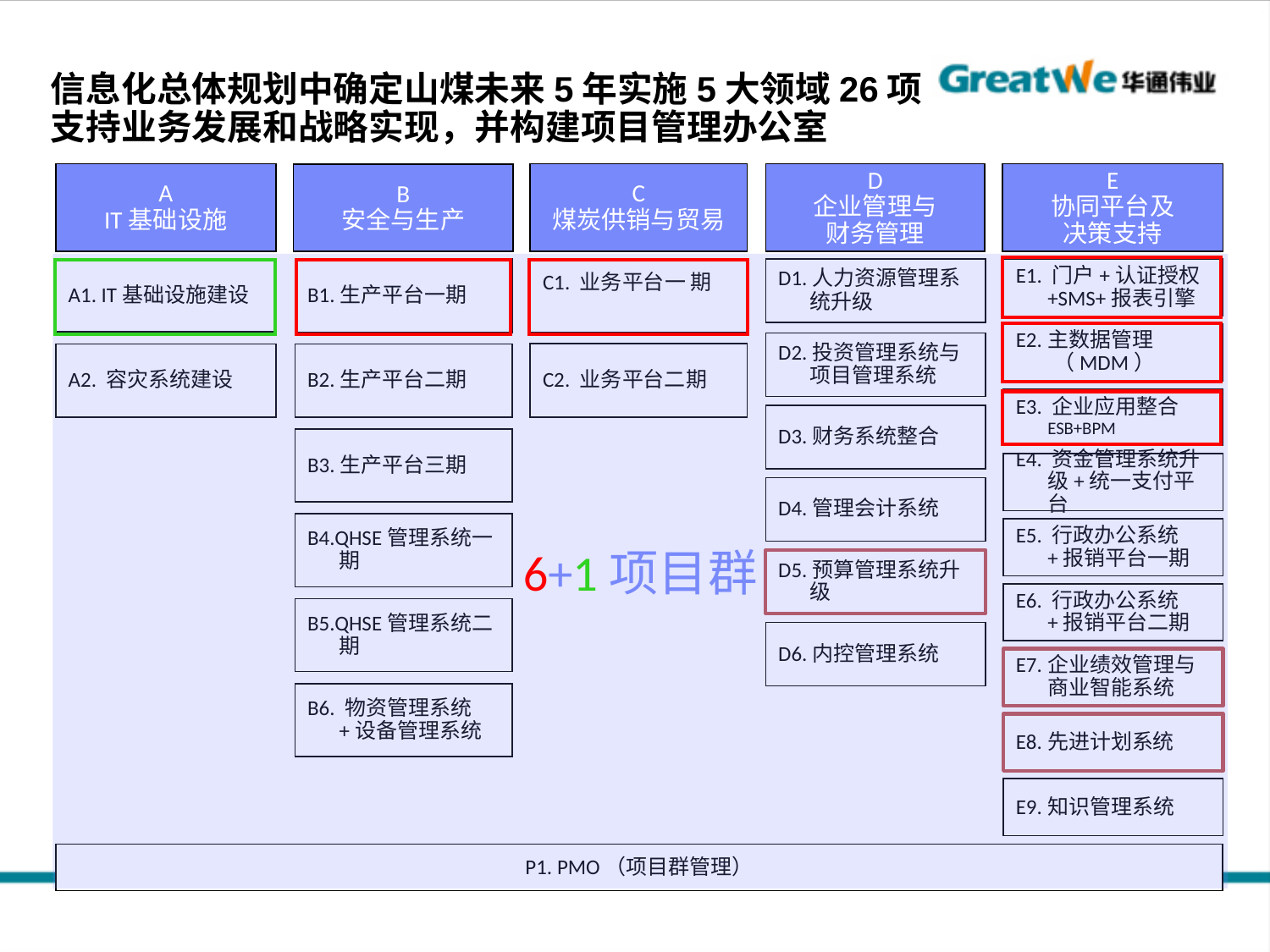

信息化总体规划中确定山煤未来5年实施5大领域26项
支持业务发展和战略实现，并构建项目管理办公室
A
IT基础设施
C
煤炭供销与贸易
D
企业管理与
财务管理
E
协同平台及
决策支持
B
安全与生产

6+1项目群

A1. IT基础设施建设
B1.生产平台一期
C1. 业务平台一 期
D1.人力资源管理系统升级
E1. 门户+认证授权+SMS+报表引擎

E2.主数据管理
       （MDM）
D2.投资管理系统与项目管理系统
C2. 业务平台二期
A2. 容灾系统建设
B2.生产平台二期
E3. 企业应用整合ESB+BPM

D3.财务系统整合
B3.生产平台三期
E4. 资金管理系统升级+统一支付平台
D4.管理会计系统
B4.QHSE管理系统一期
E5. 行政办公系统+报销平台一期
D5.预算管理系统升级
E6. 行政办公系统+报销平台二期
B5.QHSE管理系统二期
D6.内控管理系统
E7.企业绩效管理与商业智能系统
B6. 物资管理系统+设备管理系统
E8.先进计划系统
E9.知识管理系统
P1. PMO（项目群管理）